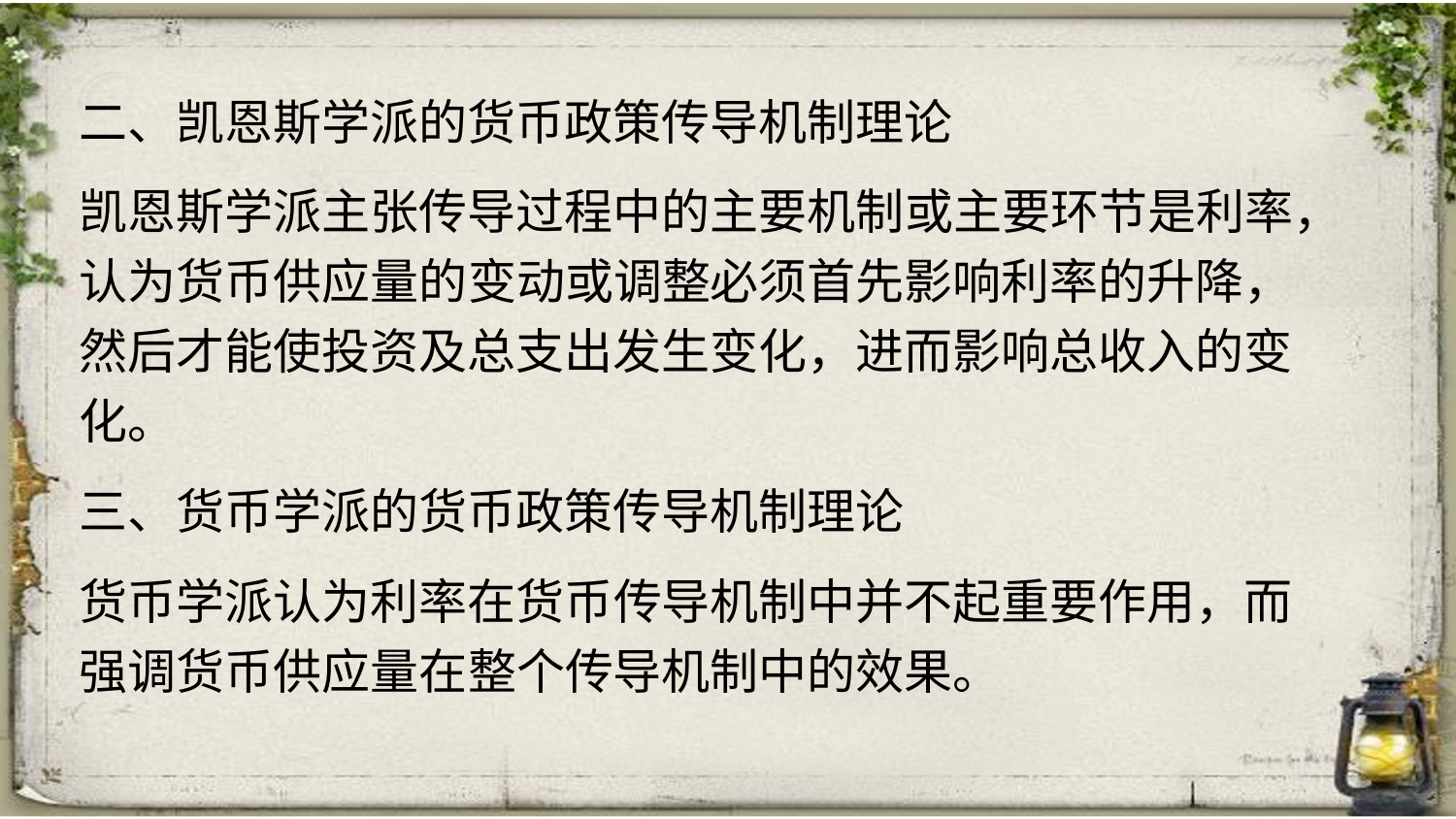

二、凯恩斯学派的货币政策传导机制理论
凯恩斯学派主张传导过程中的主要机制或主要环节是利率，认为货币供应量的变动或调整必须首先影响利率的升降，然后才能使投资及总支出发生变化，进而影响总收入的变化。
三、货币学派的货币政策传导机制理论
货币学派认为利率在货币传导机制中并不起重要作用，而强调货币供应量在整个传导机制中的效果。